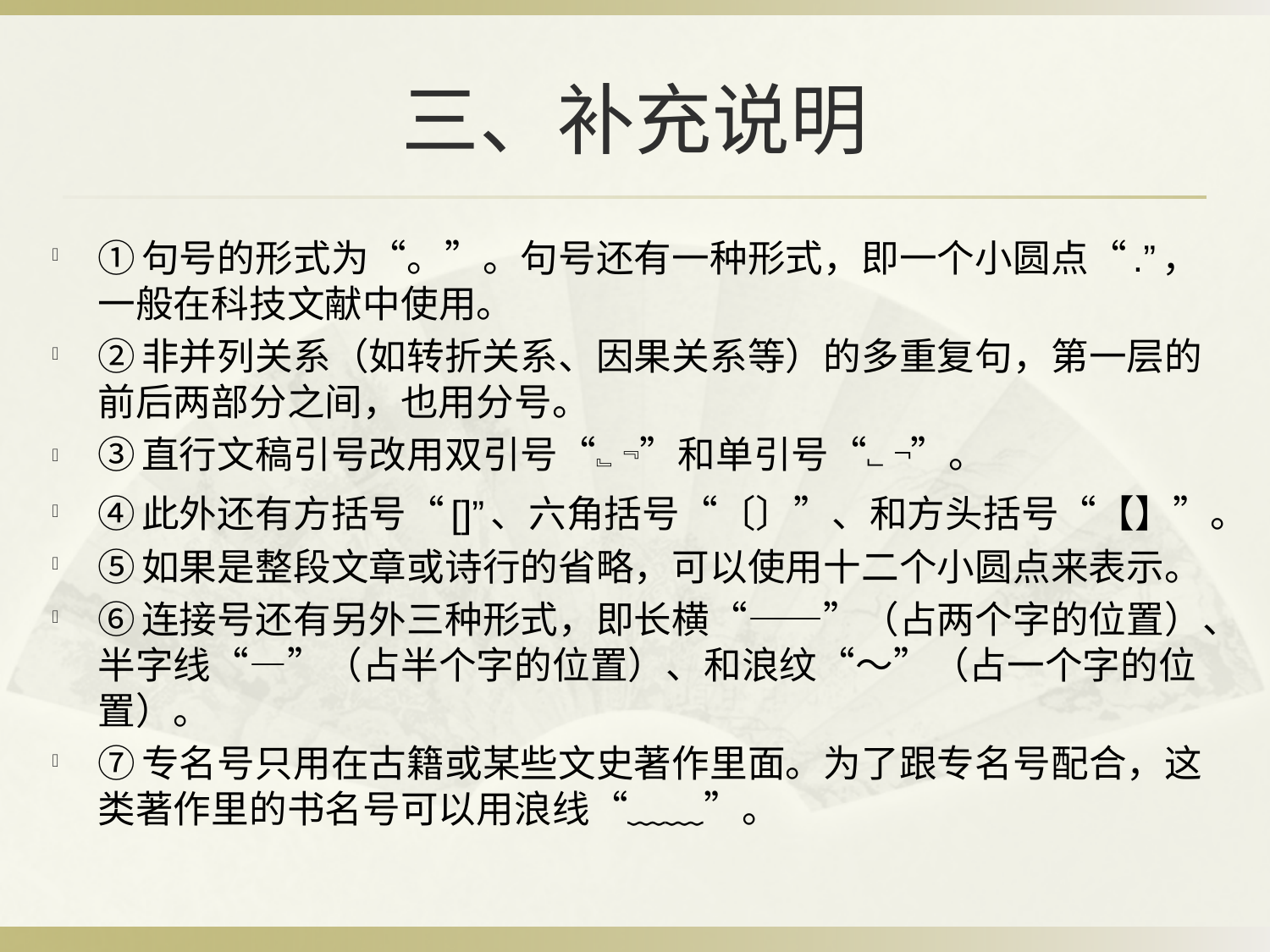

# 三、补充说明
①句号的形式为“。”。句号还有一种形式，即一个小圆点“.”，一般在科技文献中使用。
②非并列关系（如转折关系、因果关系等）的多重复句，第一层的前后两部分之间，也用分号。
③直行文稿引号改用双引号“﹄﹃”和单引号“﹂﹁”。
④此外还有方括号“[]”、六角括号“〔〕”、和方头括号“【】”。
⑤如果是整段文章或诗行的省略，可以使用十二个小圆点来表示。
⑥连接号还有另外三种形式，即长横“——”（占两个字的位置）、半字线“—”（占半个字的位置）、和浪纹“～”（占一个字的位置）。
⑦专名号只用在古籍或某些文史著作里面。为了跟专名号配合，这类著作里的书名号可以用浪线“﹏﹏”。